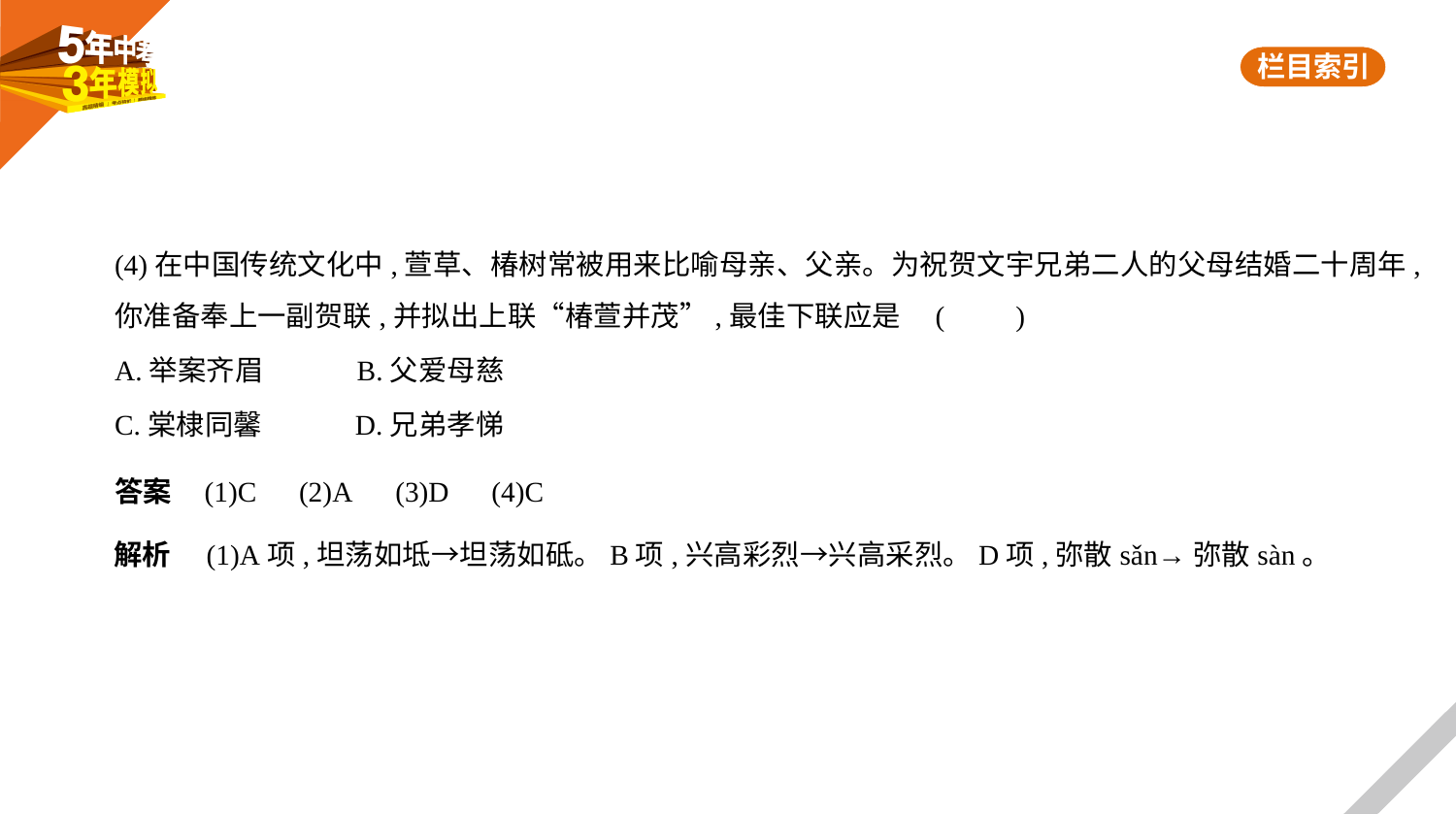

(4)在中国传统文化中,萱草、椿树常被用来比喻母亲、父亲。为祝贺文宇兄弟二人的父母结婚二十周年,
你准备奉上一副贺联,并拟出上联“椿萱并茂”,最佳下联应是 (　　)
A.举案齐眉　　　B.父爱母慈
C.棠棣同馨　　　D.兄弟孝悌
答案    (1)C　(2)A　(3)D　(4)C
解析　(1)A项,坦荡如坻→坦荡如砥。B项,兴高彩烈→兴高采烈。D项,弥散sǎn→弥散sàn。